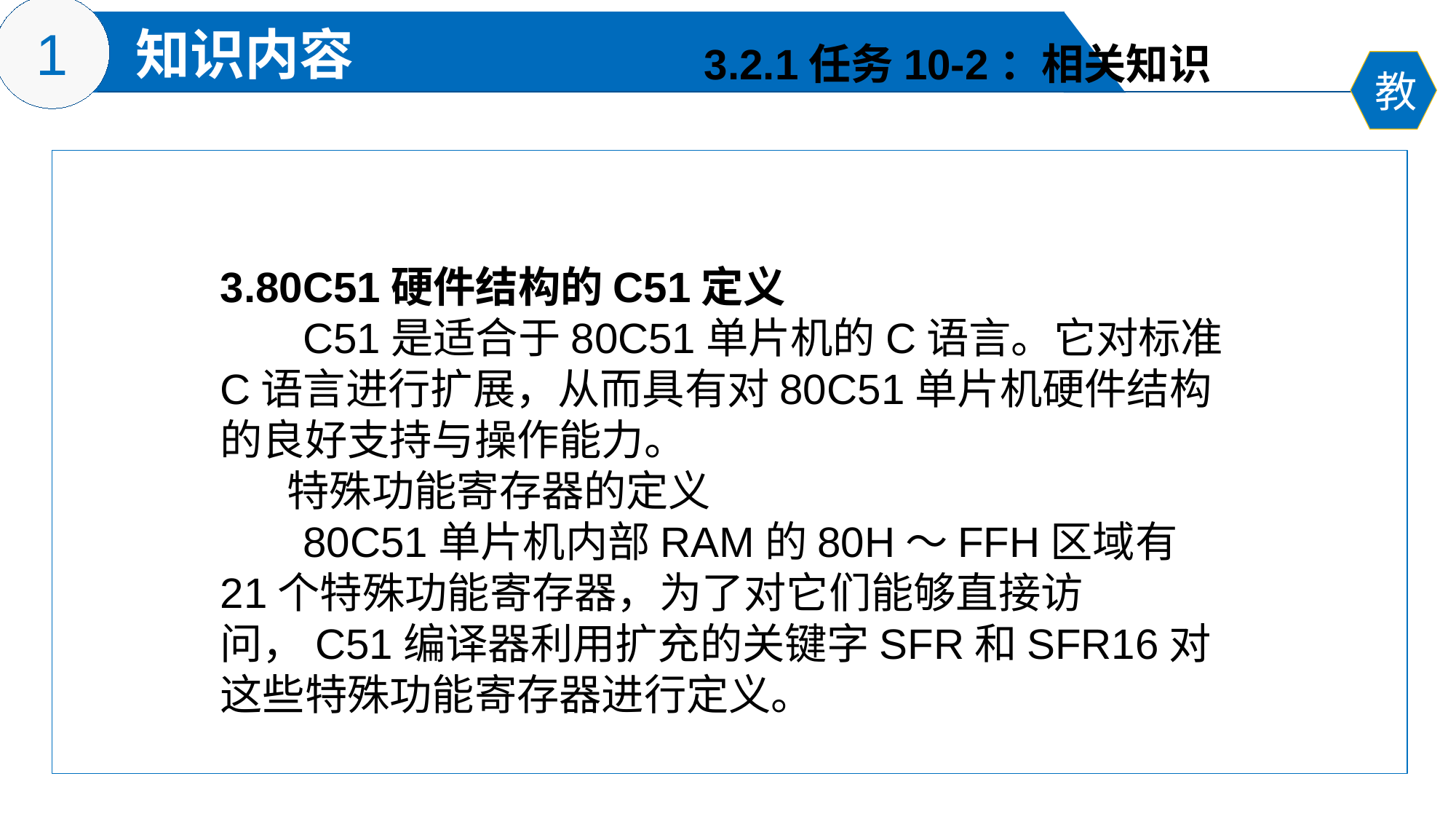

3.2.1任务10-2：相关知识

3.80C51硬件结构的C51定义
       C51是适合于80C51单片机的C语言。它对标准C语言进行扩展，从而具有对80C51单片机硬件结构的良好支持与操作能力。
      特殊功能寄存器的定义
       80C51单片机内部RAM的80H～FFH区域有21个特殊功能寄存器，为了对它们能够直接访问，C51编译器利用扩充的关键字SFR和SFR16对这些特殊功能寄存器进行定义。